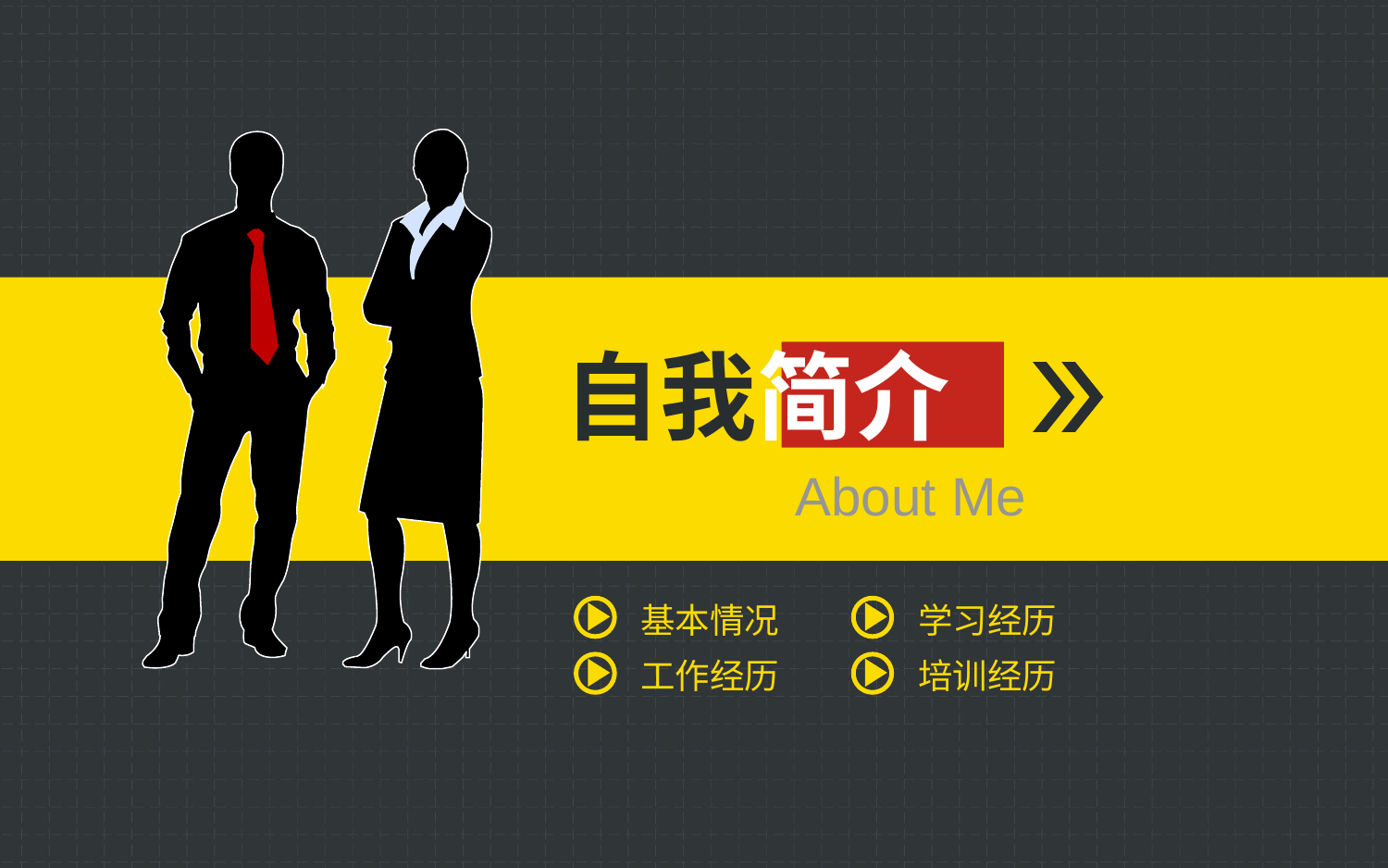

自我简介

About Me
基本情况

学习经历

工作经历

培训经历